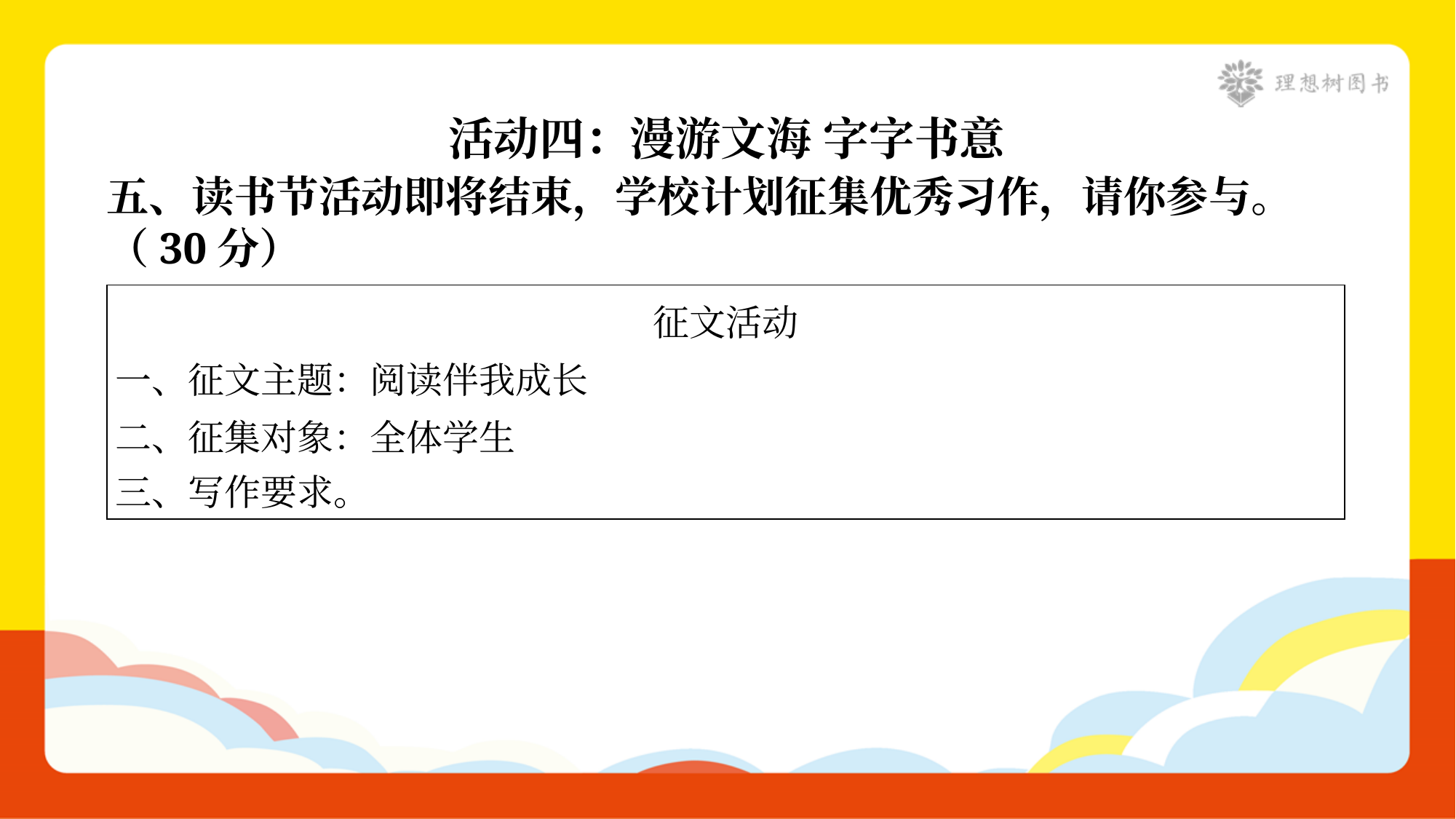

活动四：漫游文海 字字书意
五、读书节活动即将结束，学校计划征集优秀习作，请你参与。
（30分）
| 征文活动 一、征文主题：阅读伴我成长 二、征集对象：全体学生 三、写作要求。 |
| --- |